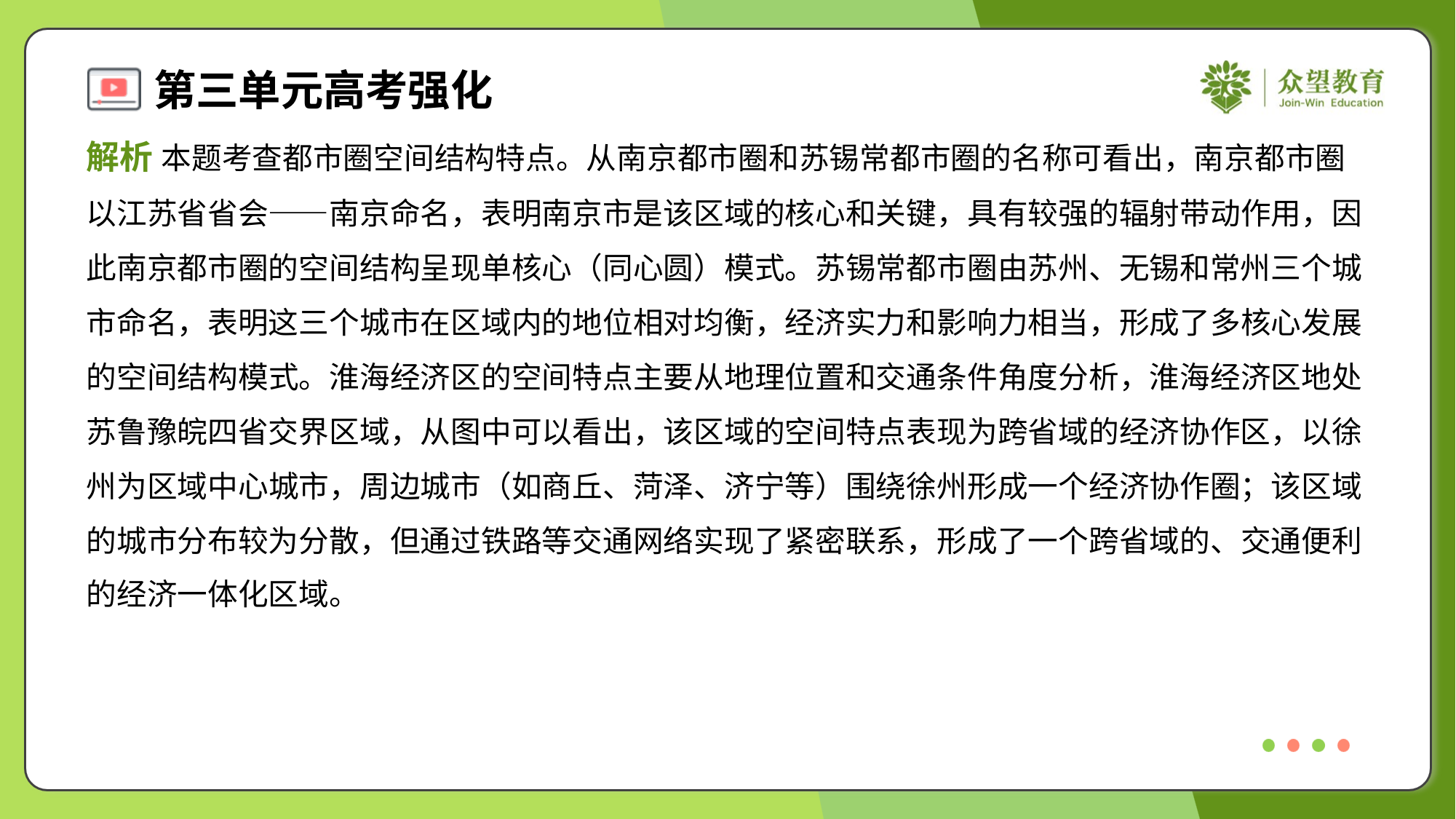

解析 本题考查都市圈空间结构特点。从南京都市圈和苏锡常都市圈的名称可看出，南京都市圈
以江苏省省会——南京命名，表明南京市是该区域的核心和关键，具有较强的辐射带动作用，因
此南京都市圈的空间结构呈现单核心（同心圆）模式。苏锡常都市圈由苏州、无锡和常州三个城
市命名，表明这三个城市在区域内的地位相对均衡，经济实力和影响力相当，形成了多核心发展
的空间结构模式。淮海经济区的空间特点主要从地理位置和交通条件角度分析，淮海经济区地处
苏鲁豫皖四省交界区域，从图中可以看出，该区域的空间特点表现为跨省域的经济协作区，以徐
州为区域中心城市，周边城市（如商丘、菏泽、济宁等）围绕徐州形成一个经济协作圈；该区域
的城市分布较为分散，但通过铁路等交通网络实现了紧密联系，形成了一个跨省域的、交通便利
的经济一体化区域。